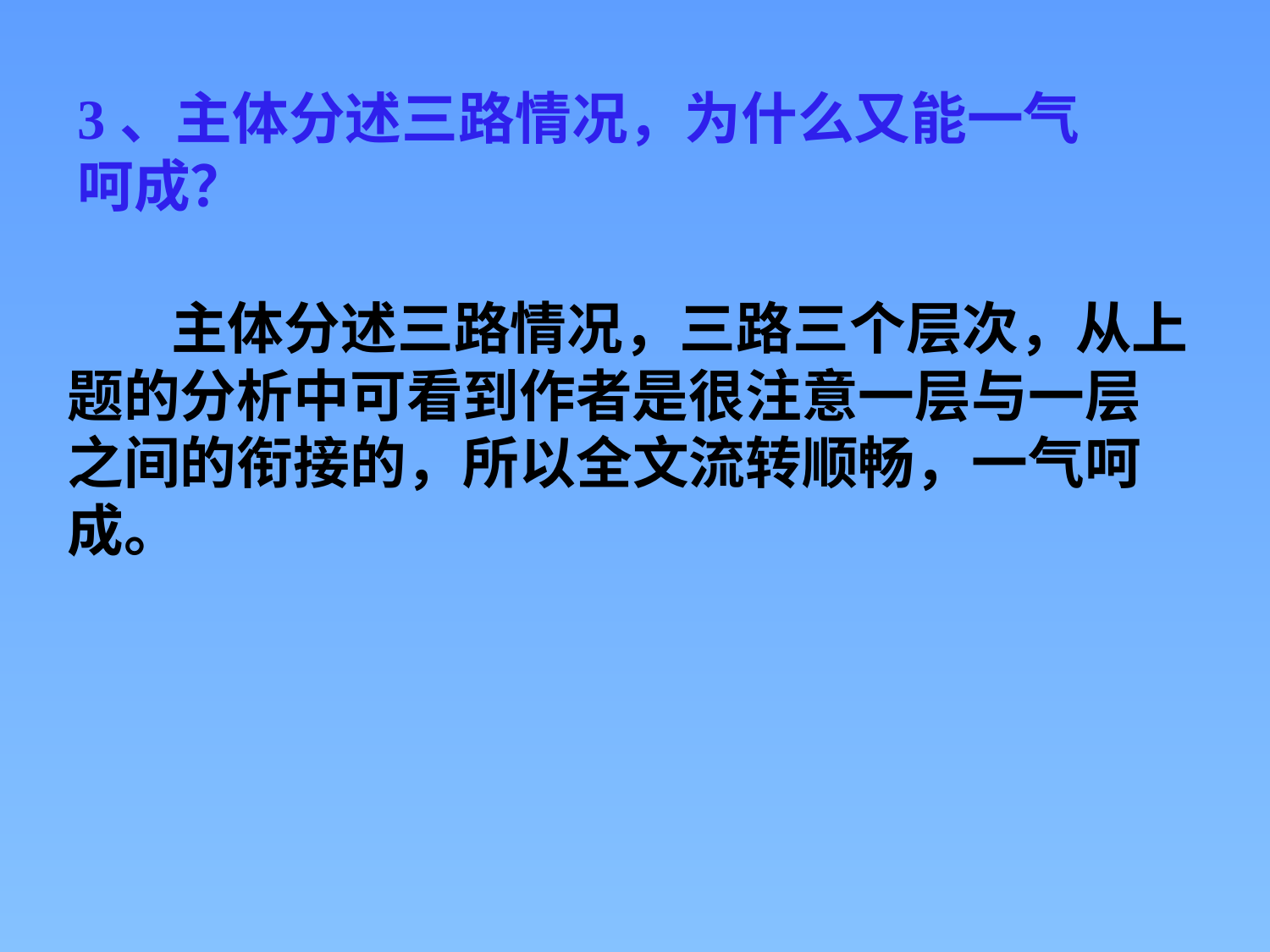

3、主体分述三路情况，为什么又能一气呵成？
       主体分述三路情况，三路三个层次，从上题的分析中可看到作者是很注意一层与一层之间的衔接的，所以全文流转顺畅，一气呵成。